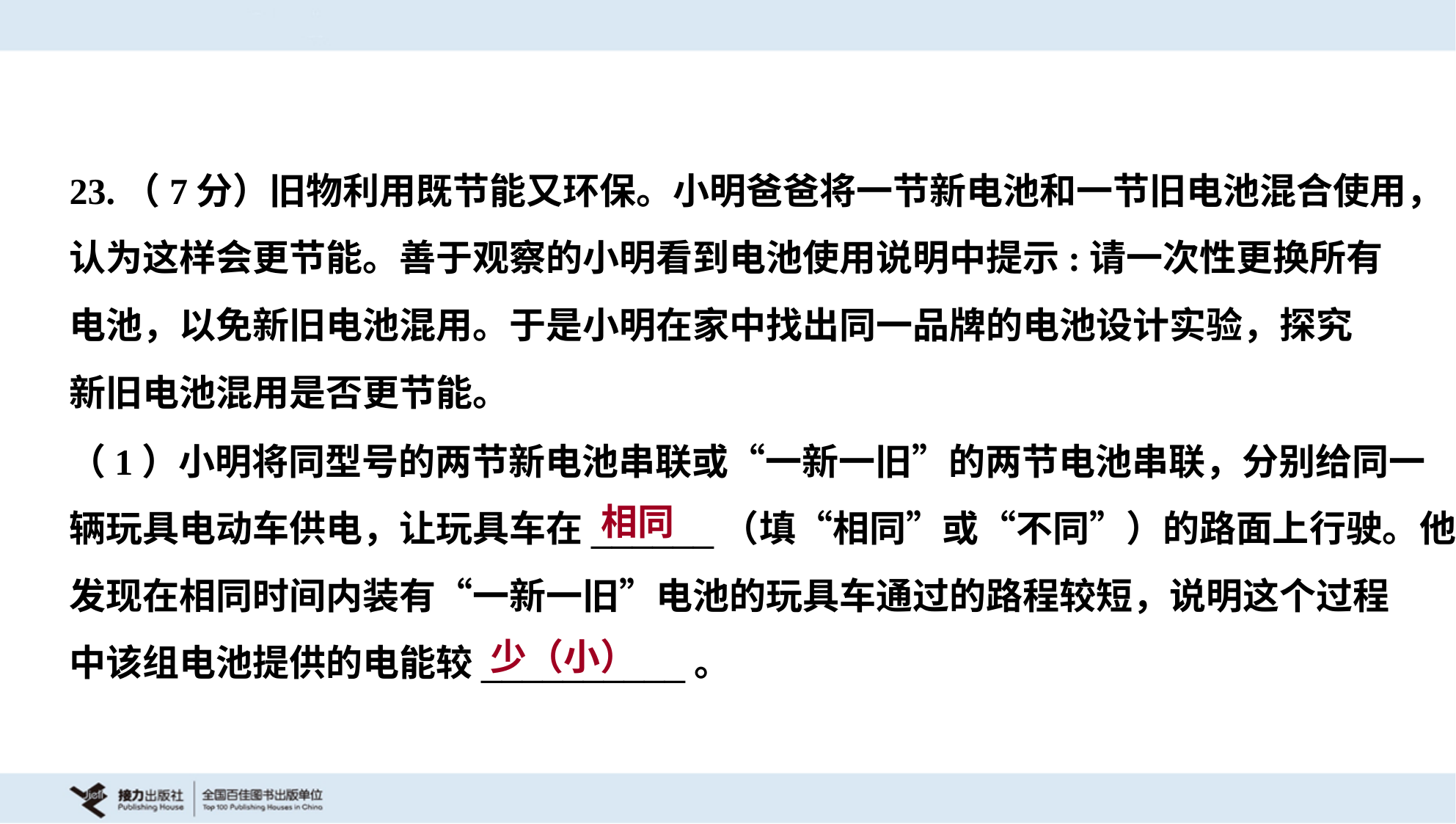

23.（7分）旧物利用既节能又环保。小明爸爸将一节新电池和一节旧电池混合使用，
认为这样会更节能。善于观察的小明看到电池使用说明中提示:请一次性更换所有
电池，以免新旧电池混用。于是小明在家中找出同一品牌的电池设计实验，探究
新旧电池混用是否更节能。
（1）小明将同型号的两节新电池串联或“一新一旧”的两节电池串联，分别给同一
辆玩具电动车供电，让玩具车在______（填“相同”或“不同”）的路面上行驶。他
发现在相同时间内装有“一新一旧”电池的玩具车通过的路程较短，说明这个过程
中该组电池提供的电能较__________。
相同
少（小）